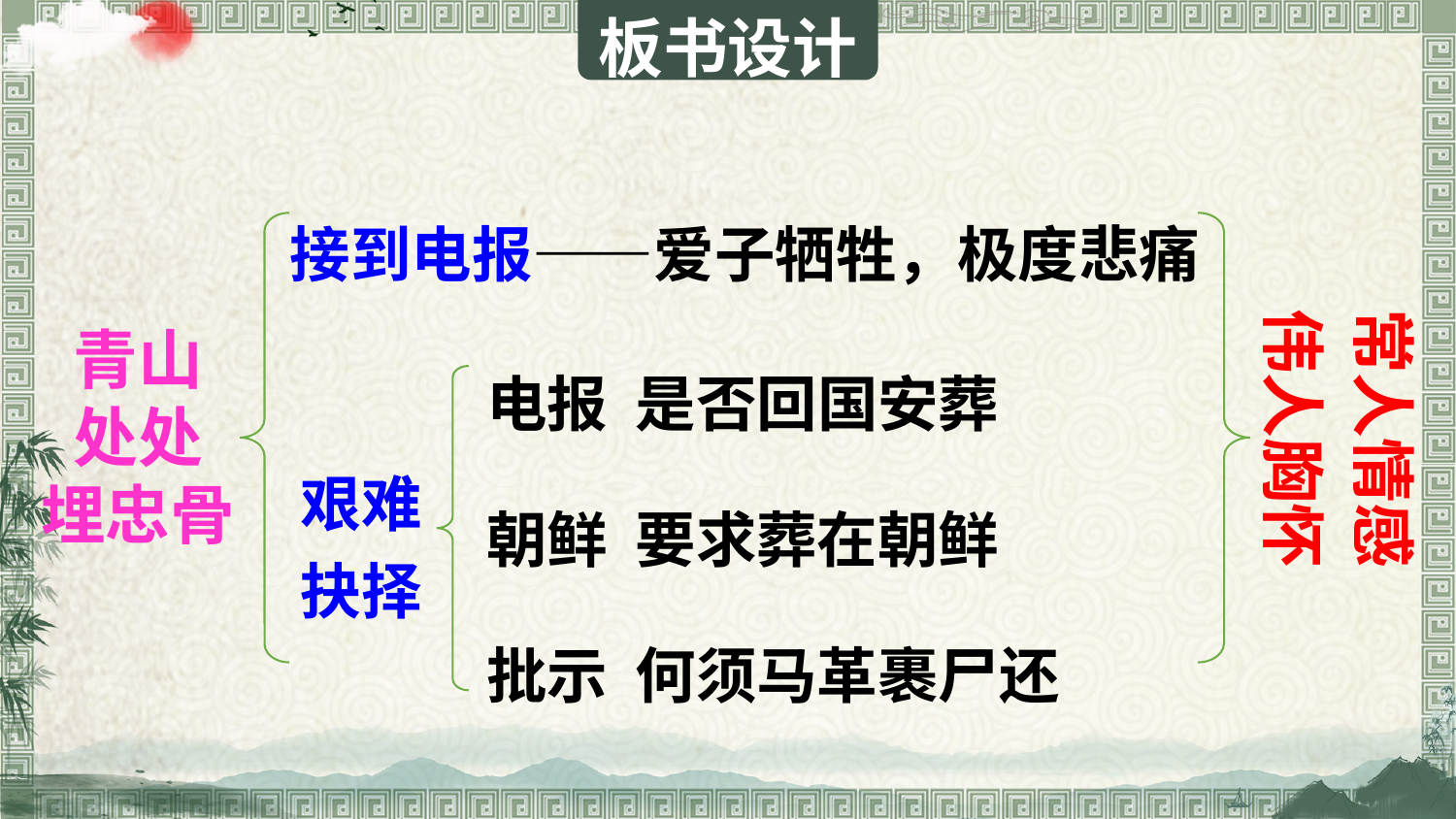

板书设计
接到电报——爱子牺牲，极度悲痛

常人情感
伟人胸怀
电报  是否回国安葬
朝鲜  要求葬在朝鲜
批示  何须马革裹尸还
青山
处处
埋忠骨

艰难抉择